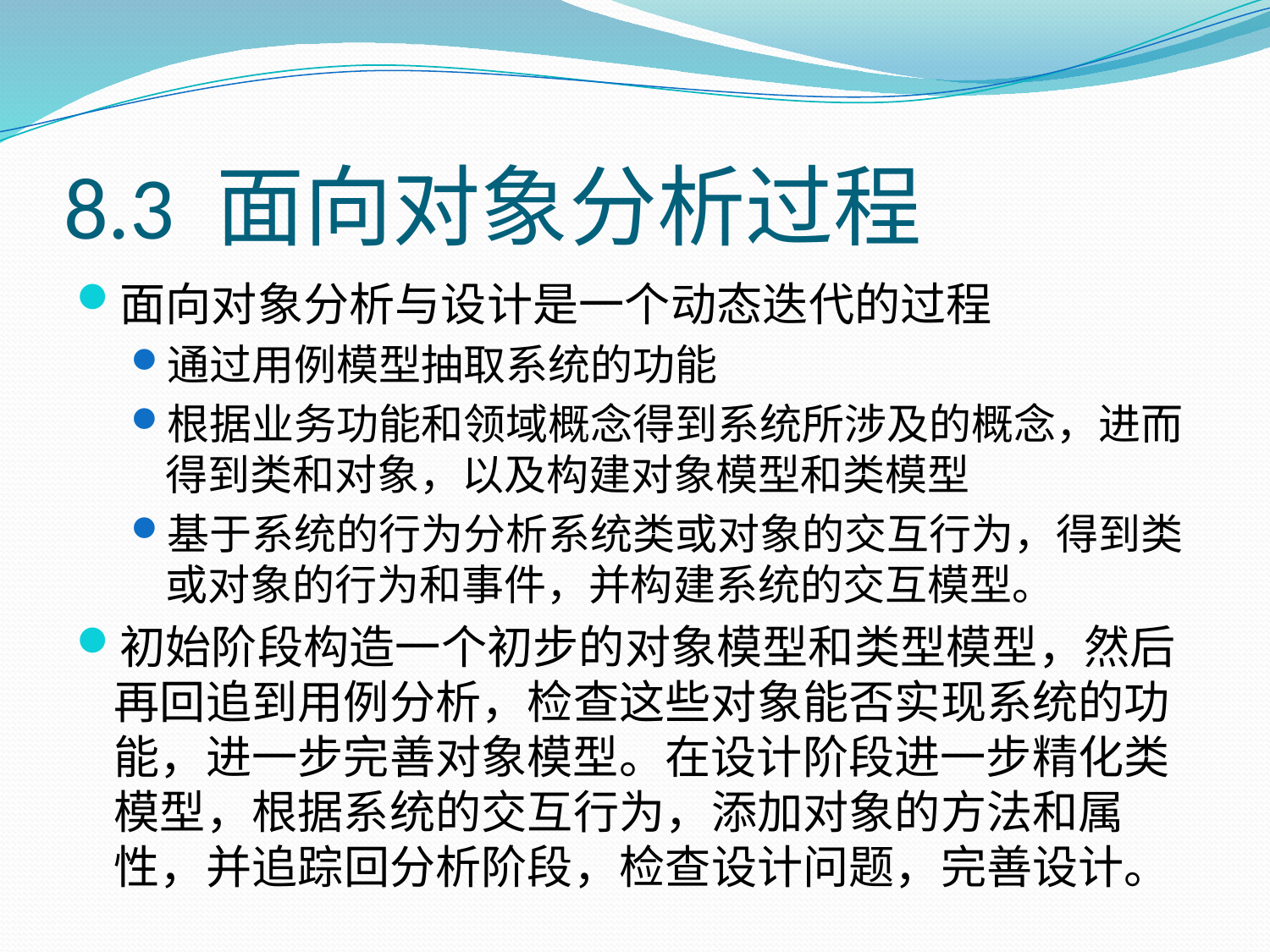

# 8.3 面向对象分析过程
面向对象分析与设计是一个动态迭代的过程
通过用例模型抽取系统的功能
根据业务功能和领域概念得到系统所涉及的概念，进而得到类和对象，以及构建对象模型和类模型
基于系统的行为分析系统类或对象的交互行为，得到类或对象的行为和事件，并构建系统的交互模型。
初始阶段构造一个初步的对象模型和类型模型，然后再回追到用例分析，检查这些对象能否实现系统的功能，进一步完善对象模型。在设计阶段进一步精化类模型，根据系统的交互行为，添加对象的方法和属性，并追踪回分析阶段，检查设计问题，完善设计。